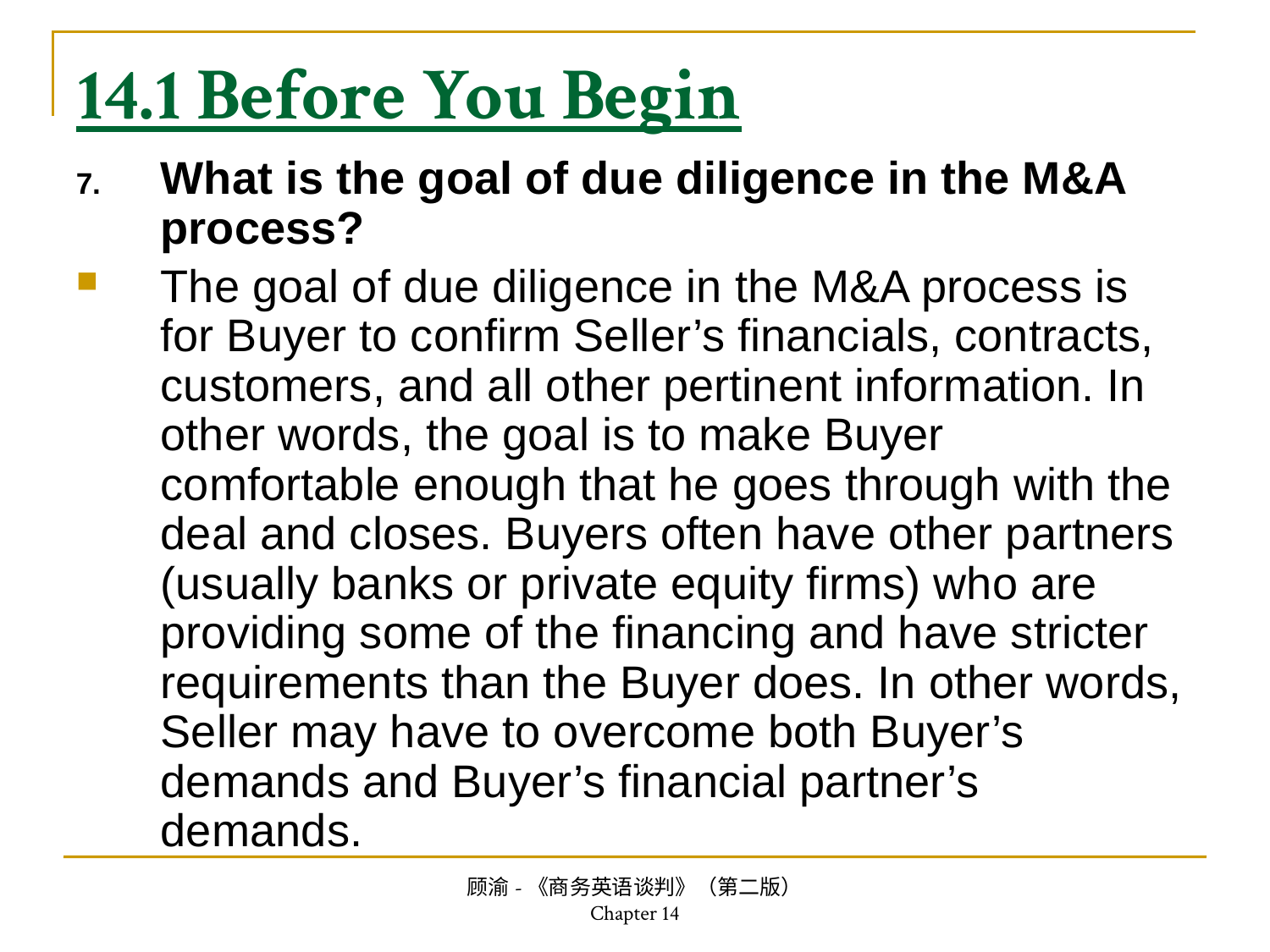

# 14.1 Before You Begin
What is the goal of due diligence in the M&A process?
The goal of due diligence in the M&A process is for Buyer to confirm Seller’s financials, contracts, customers, and all other pertinent information. In other words, the goal is to make Buyer comfortable enough that he goes through with the deal and closes. Buyers often have other partners (usually banks or private equity firms) who are providing some of the financing and have stricter requirements than the Buyer does. In other words, Seller may have to overcome both Buyer’s demands and Buyer’s financial partner’s demands.

11
顾渝-《商务英语谈判》（第二版） Chapter 14